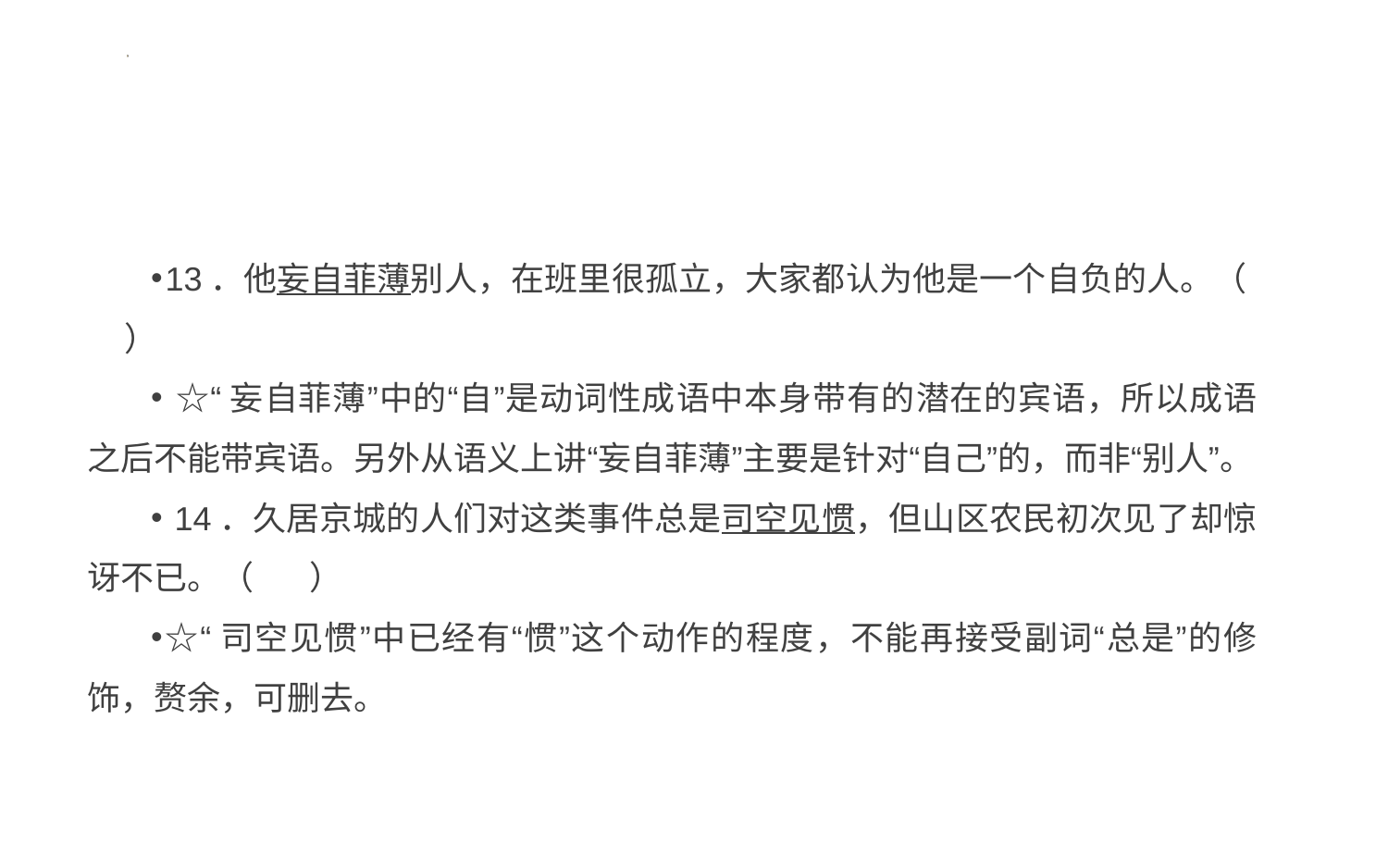

#
13．他妄自菲薄别人，在班里很孤立，大家都认为他是一个自负的人。（      ）
 ☆“妄自菲薄”中的“自”是动词性成语中本身带有的潜在的宾语，所以成语之后不能带宾语。另外从语义上讲“妄自菲薄”主要是针对“自己”的，而非“别人”。
 14．久居京城的人们对这类事件总是司空见惯，但山区农民初次见了却惊讶不已。（      ）
☆“司空见惯”中已经有“惯”这个动作的程度，不能再接受副词“总是”的修饰，赘余，可删去。